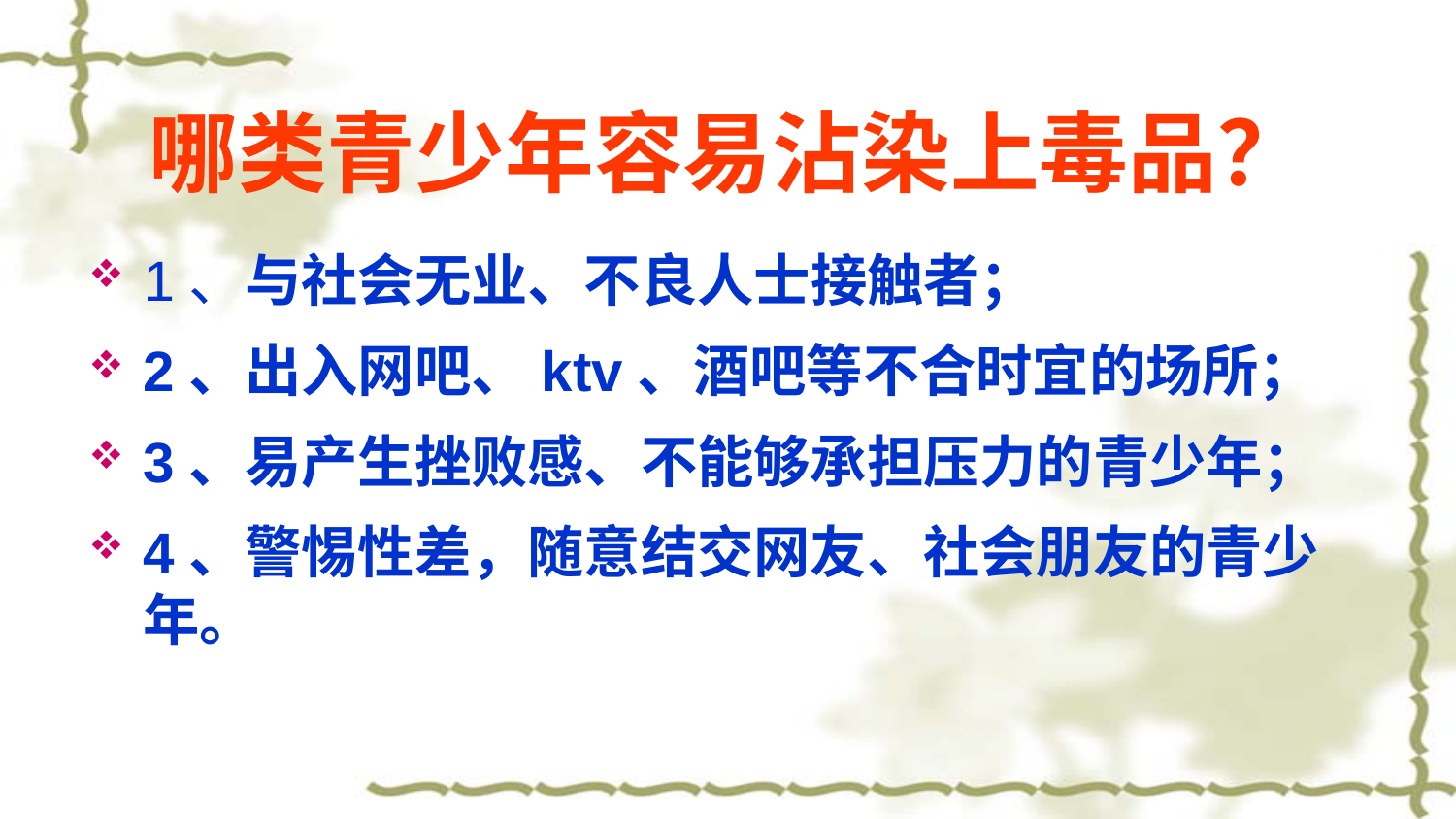

# 哪类青少年容易沾染上毒品？
1、与社会无业、不良人士接触者；
2、出入网吧、ktv、酒吧等不合时宜的场所；
3、易产生挫败感、不能够承担压力的青少年；
4、警惕性差，随意结交网友、社会朋友的青少年。